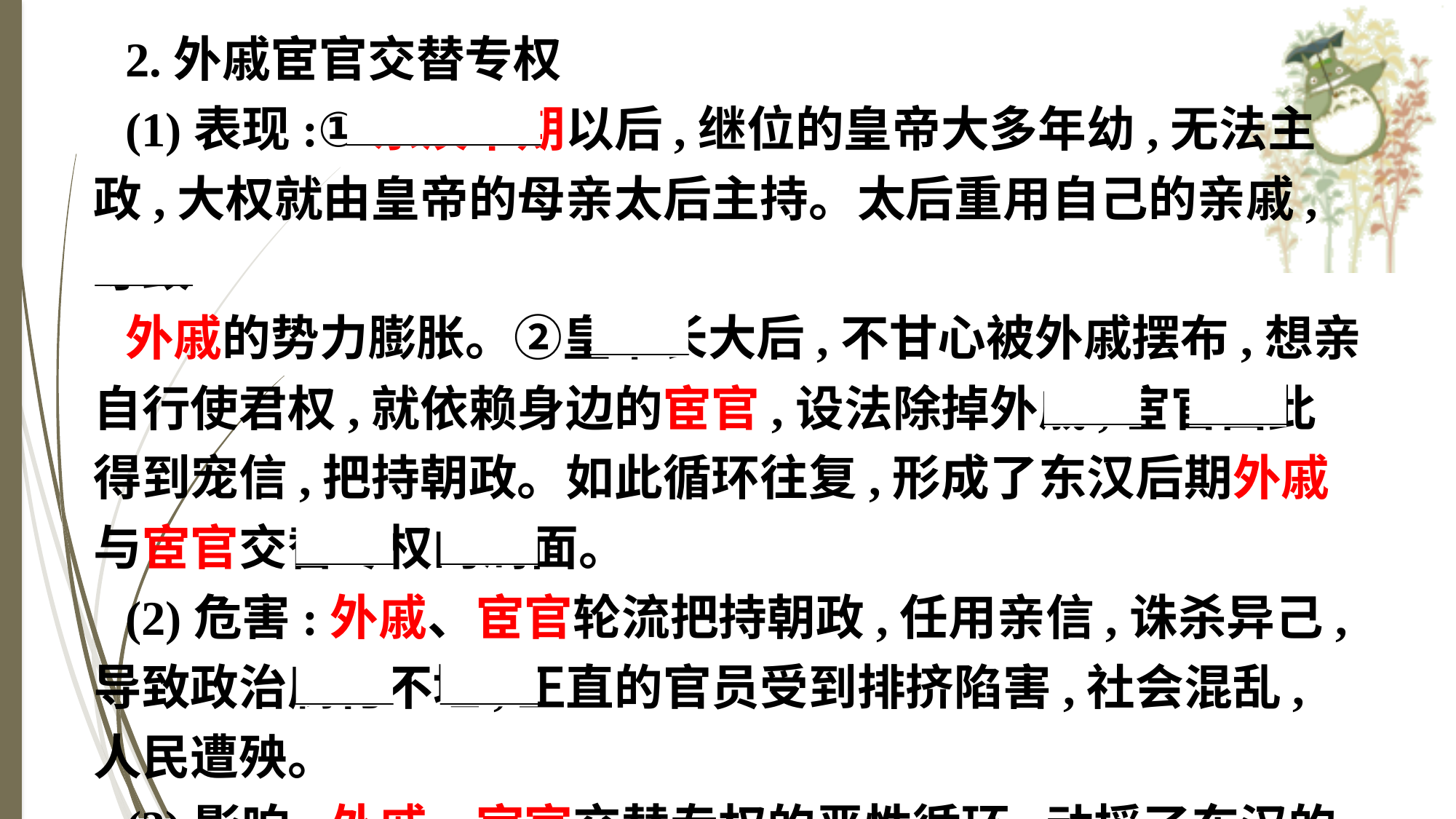

2.外戚宦官交替专权
(1)表现:①东汉中期以后,继位的皇帝大多年幼,无法主政,大权就由皇帝的母亲太后主持。太后重用自己的亲戚,导致
外戚的势力膨胀。②皇帝长大后,不甘心被外戚摆布,想亲自行使君权,就依赖身边的宦官,设法除掉外戚,宦官由此得到宠信,把持朝政。如此循环往复,形成了东汉后期外戚与宦官交替专权的局面。
(2)危害:外戚、宦官轮流把持朝政,任用亲信,诛杀异己,导致政治腐朽不堪,正直的官员受到排挤陷害,社会混乱,人民遭殃。
(3)影响:外戚、宦官交替专权的恶性循环,动摇了东汉的统治,东汉王朝走向衰亡。